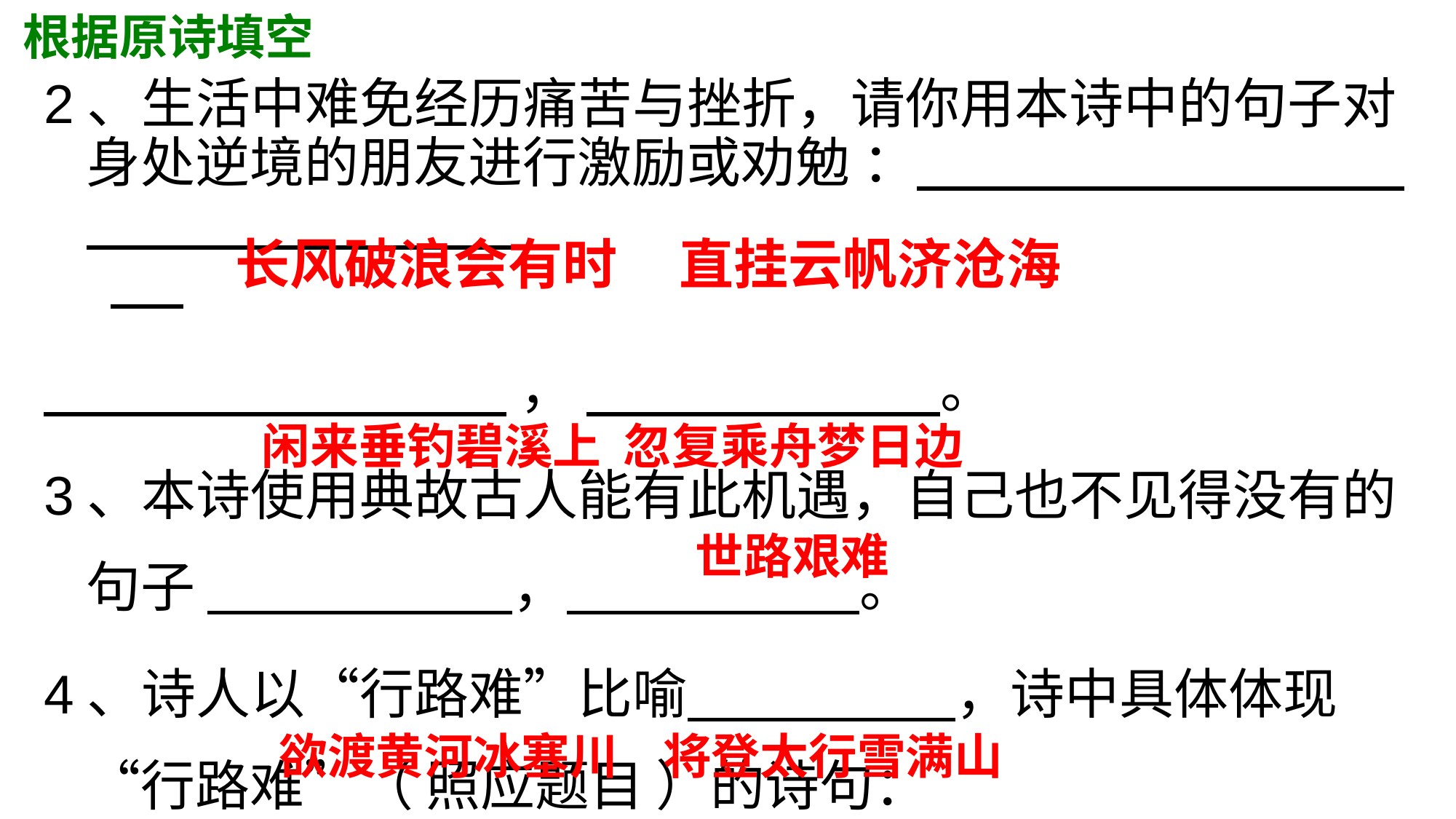

根据原诗填空
2、生活中难免经历痛苦与挫折，请你用本诗中的句子对身处逆境的朋友进行激励或劝勉 ：
                                      ，                              。
3、本诗使用典故古人能有此机遇，自己也不见得没有的句子                          ，                        。
4、诗人以“行路难”比喻                      ，诗中具体体现“行路难”（ 照应题目 ）的诗句：
                                  ，                                  。
长风破浪会有时     直挂云帆济沧海
闲来垂钓碧溪上  忽复乘舟梦日边
世路艰难
欲渡黄河冰塞川    将登太行雪满山